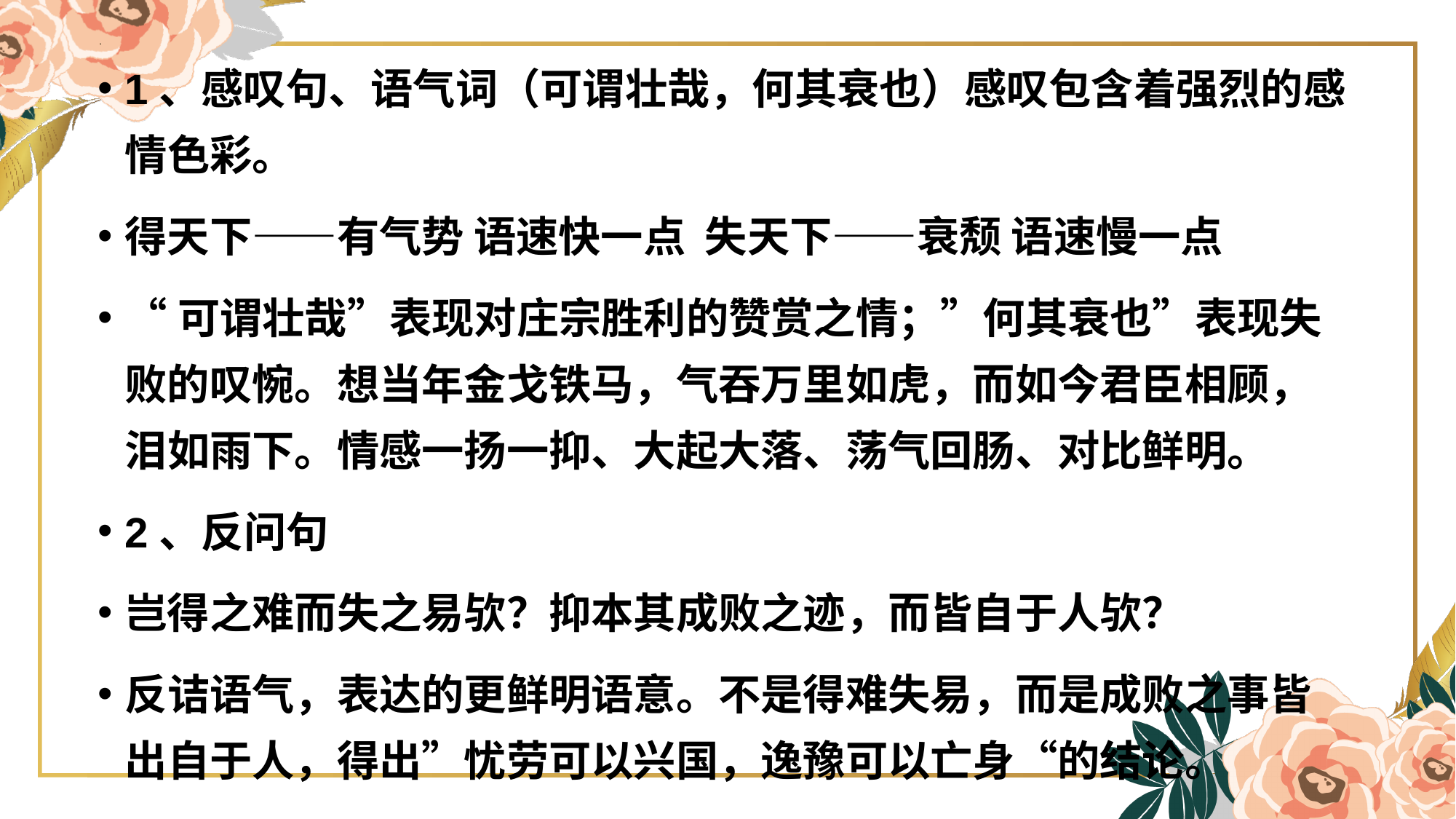

1、感叹句、语气词（可谓壮哉，何其衰也）感叹包含着强烈的感情色彩。
得天下——有气势 语速快一点  失天下——衰颓 语速慢一点
“可谓壮哉”表现对庄宗胜利的赞赏之情；”何其衰也”表现失败的叹惋。想当年金戈铁马，气吞万里如虎，而如今君臣相顾，泪如雨下。情感一扬一抑、大起大落、荡气回肠、对比鲜明。
2、反问句
岂得之难而失之易欤？抑本其成败之迹，而皆自于人欤？
反诘语气，表达的更鲜明语意。不是得难失易，而是成败之事皆出自于人，得出”忧劳可以兴国，逸豫可以亡身“的结论。